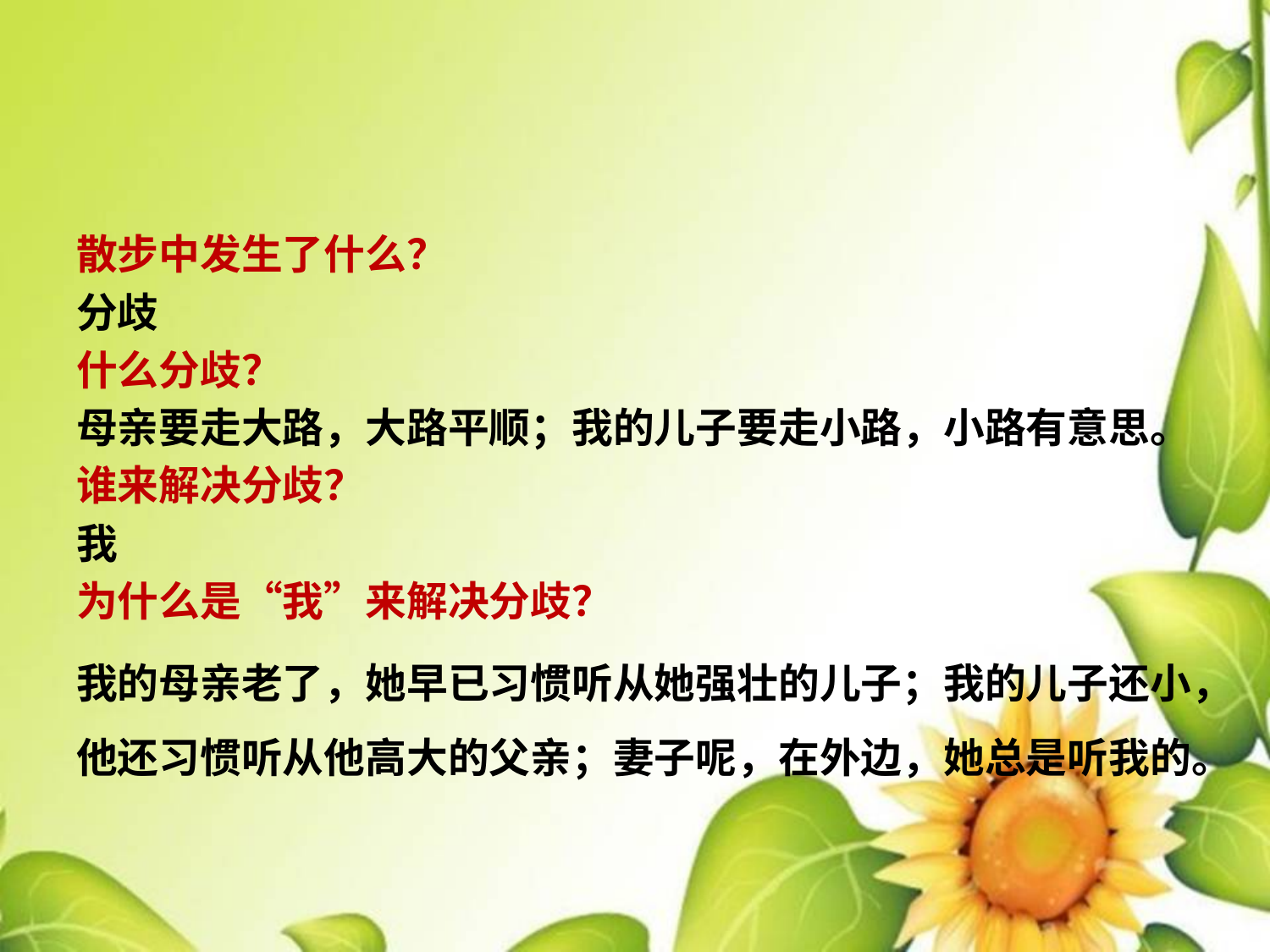

#
散步中发生了什么？
分歧
什么分歧？
母亲要走大路，大路平顺；我的儿子要走小路，小路有意思。
谁来解决分歧？
我
为什么是“我”来解决分歧？
我的母亲老了，她早已习惯听从她强壮的儿子；我的儿子还小，他还习惯听从他高大的父亲；妻子呢，在外边，她总是听我的。